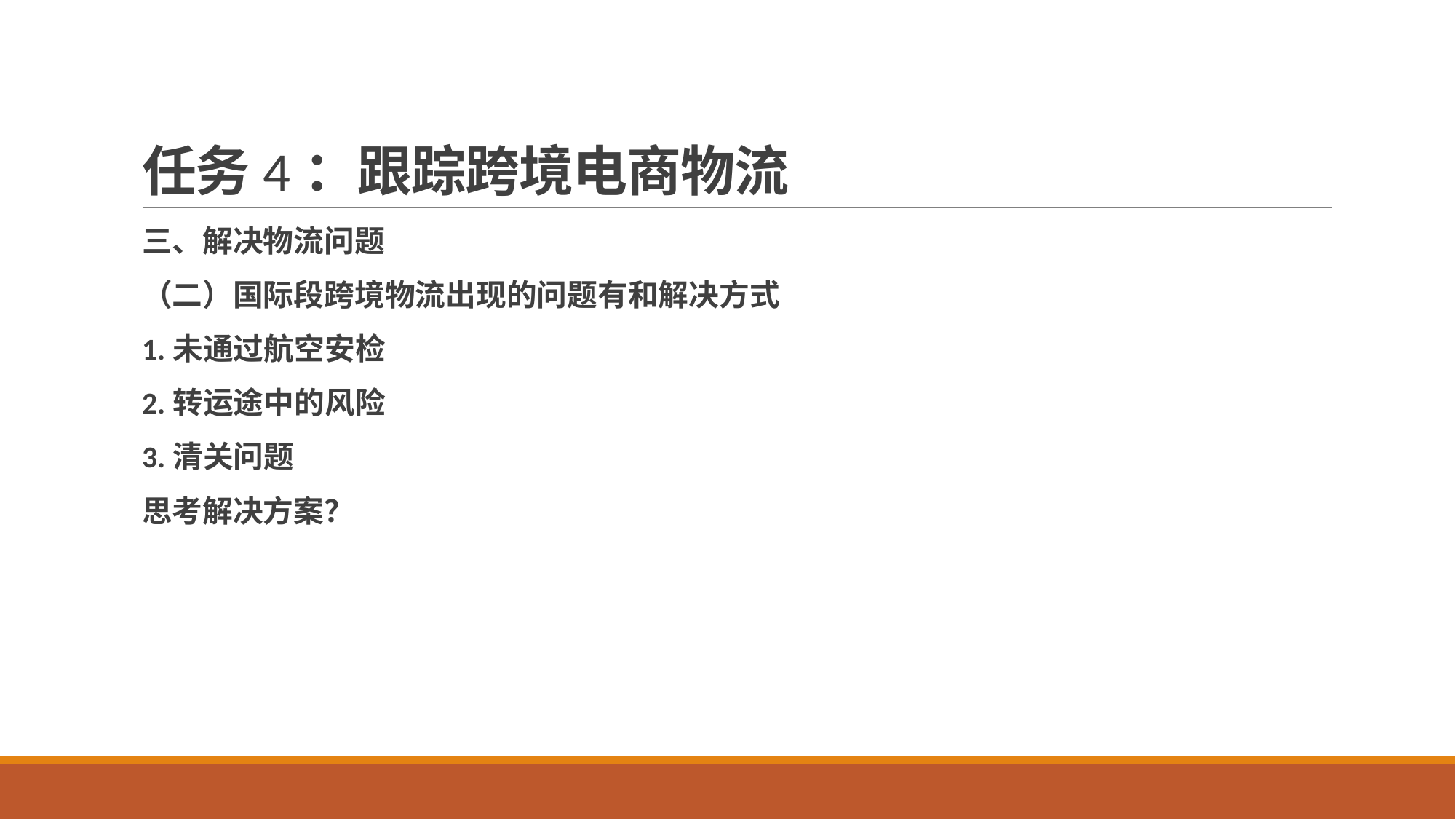

# 任务4：跟踪跨境电商物流
三、解决物流问题
（二）国际段跨境物流出现的问题有和解决方式
1.未通过航空安检
2.转运途中的风险
3.清关问题
思考解决方案？